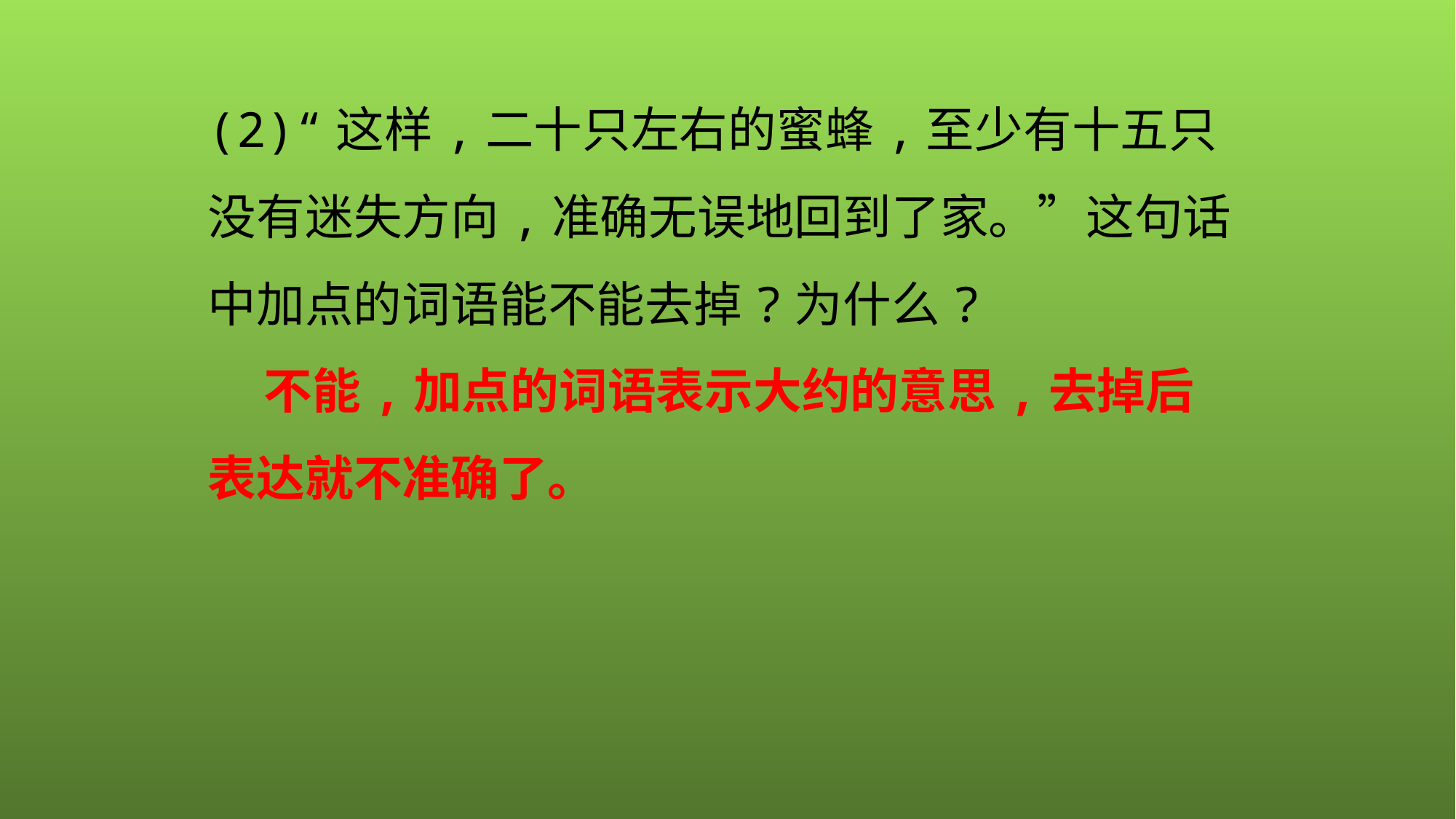

(2)“这样,二十只左右的蜜蜂,至少有十五只没有迷失方向,准确无误地回到了家。”这句话中加点的词语能不能去掉?为什么?
    不能,加点的词语表示大约的意思,去掉后表达就不准确了。